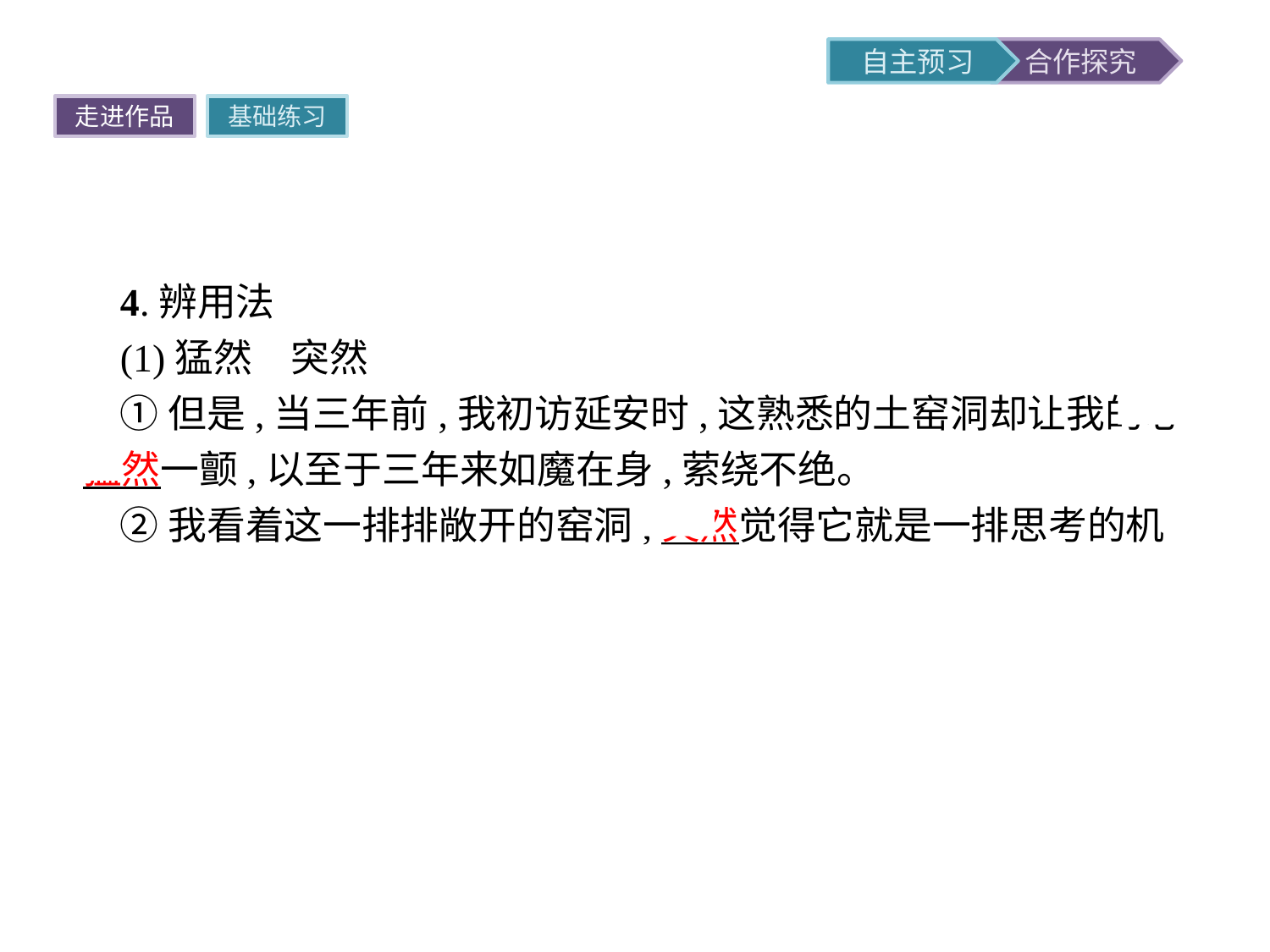

走进作品
基础练习
4.辨用法
(1)猛然　突然
①但是,当三年前,我初访延安时,这熟悉的土窑洞却让我的心猛然一颤,以至于三年来如魔在身,萦绕不绝。
②我看着这一排排敞开的窑洞,突然觉得它就是一排思考的机器。
提示二者都有“来得迅速而出乎意料”之意。“猛然”程度更重,强调“气势猛、强而有力”,一般用在谓语前面;“突然”程度较轻,放在谓语前面居多,用在主语前面较少。